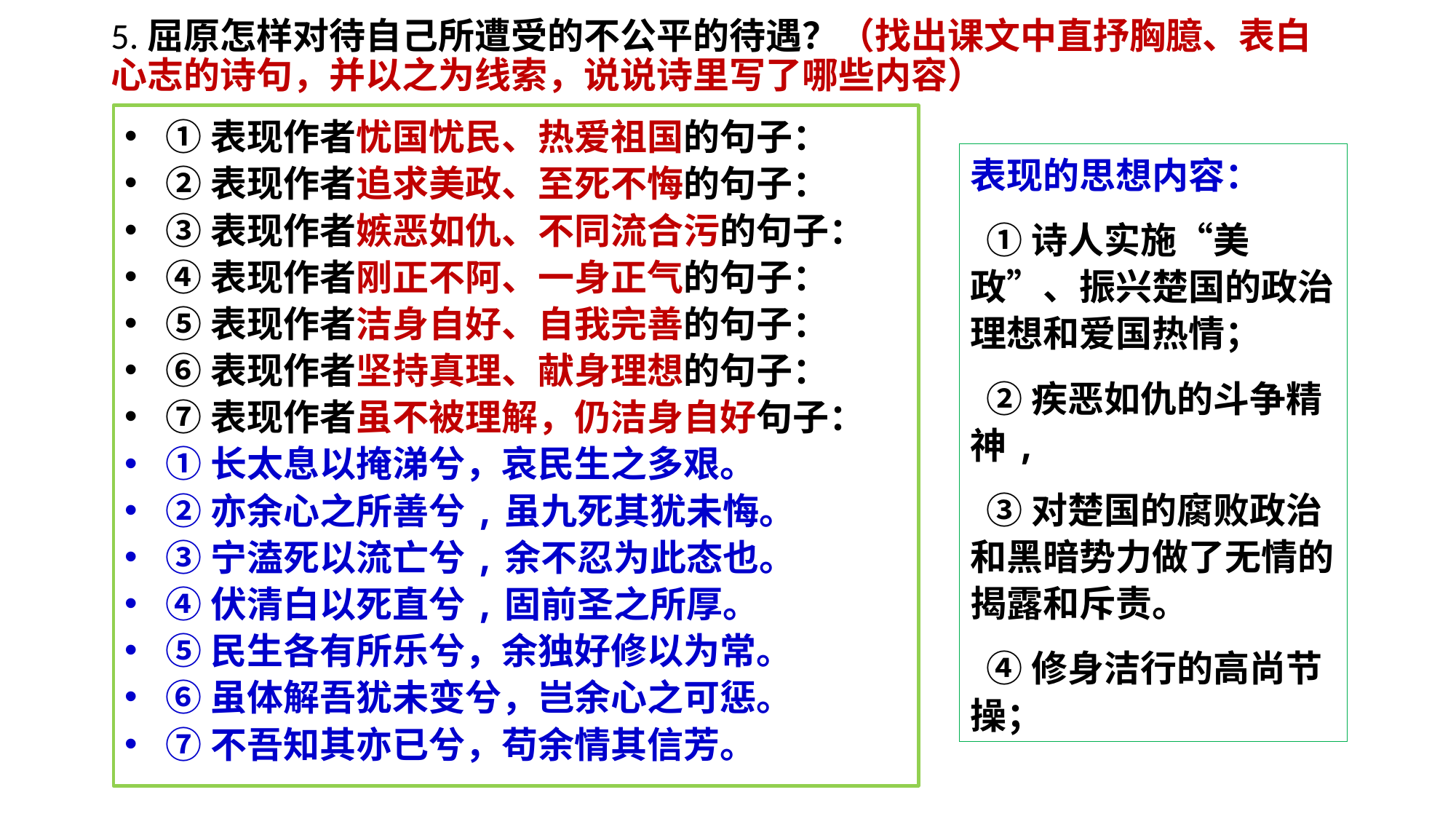

# 5.屈原怎样对待自己所遭受的不公平的待遇？（找出课文中直抒胸臆、表白心志的诗句，并以之为线索，说说诗里写了哪些内容）
①表现作者忧国忧民、热爱祖国的句子：
②表现作者追求美政、至死不悔的句子：
③表现作者嫉恶如仇、不同流合污的句子：
④表现作者刚正不阿、一身正气的句子：
⑤表现作者洁身自好、自我完善的句子：
⑥表现作者坚持真理、献身理想的句子：
⑦表现作者虽不被理解，仍洁身自好句子：
①长太息以掩涕兮，哀民生之多艰。
②亦余心之所善兮,虽九死其犹未悔。
③宁溘死以流亡兮,余不忍为此态也。
④伏清白以死直兮,固前圣之所厚。
⑤民生各有所乐兮，余独好修以为常。
⑥虽体解吾犹未变兮，岂余心之可惩。
⑦不吾知其亦已兮，苟余情其信芳。
表现的思想内容：
  ①诗人实施“美政”、振兴楚国的政治理想和爱国热情；
  ②疾恶如仇的斗争精神,
  ③对楚国的腐败政治和黑暗势力做了无情的揭露和斥责。
  ④修身洁行的高尚节操；